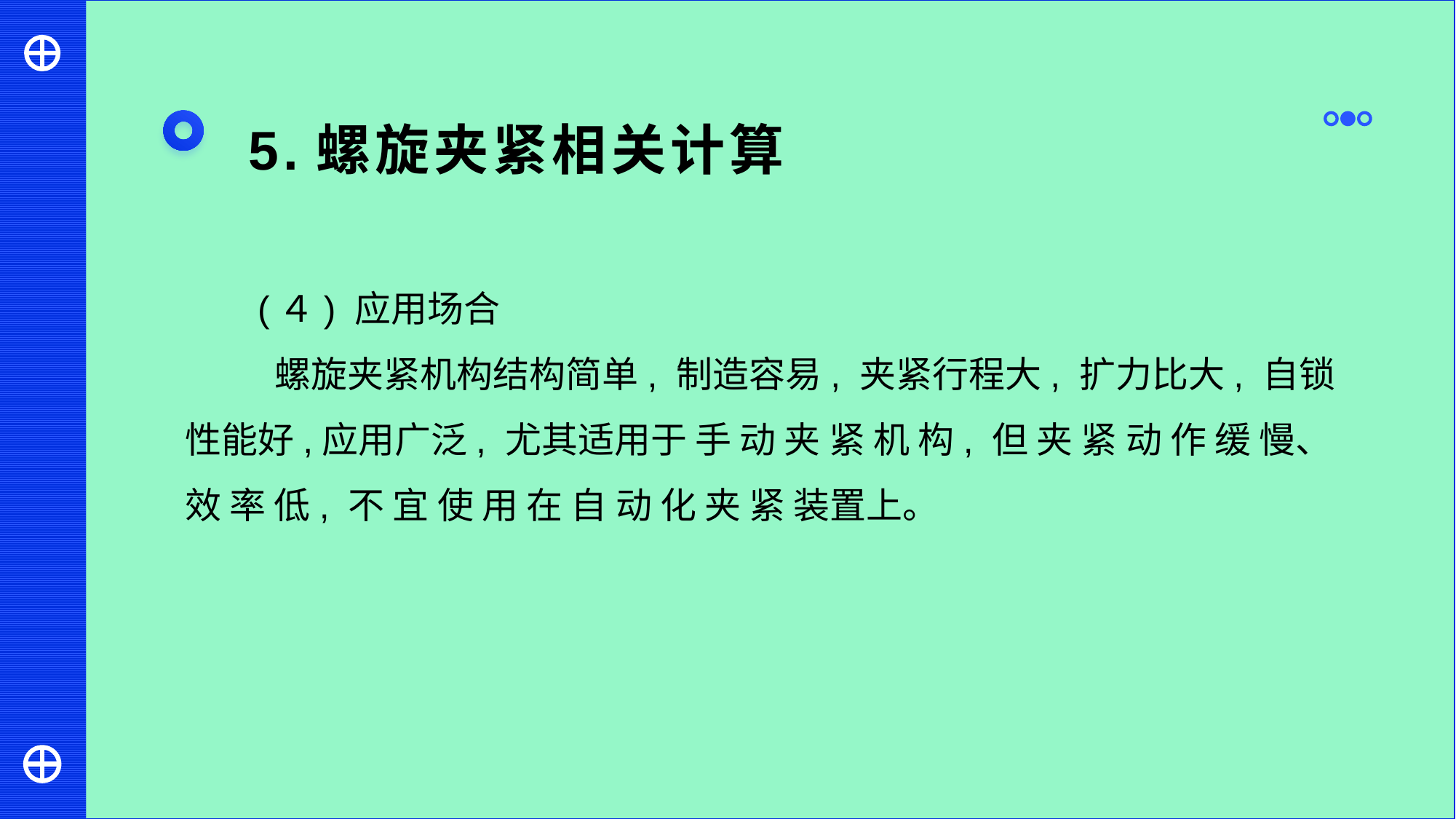

5.螺旋夹紧相关计算

(４) 应用场合
 螺旋夹紧机构结构简单, 制造容易, 夹紧行程大, 扩力比大, 自锁性能好,应用广泛, 尤其适用于 手 动 夹 紧 机 构, 但 夹 紧 动 作 缓 慢、 效 率 低, 不 宜 使 用 在 自 动 化 夹 紧 装置上。